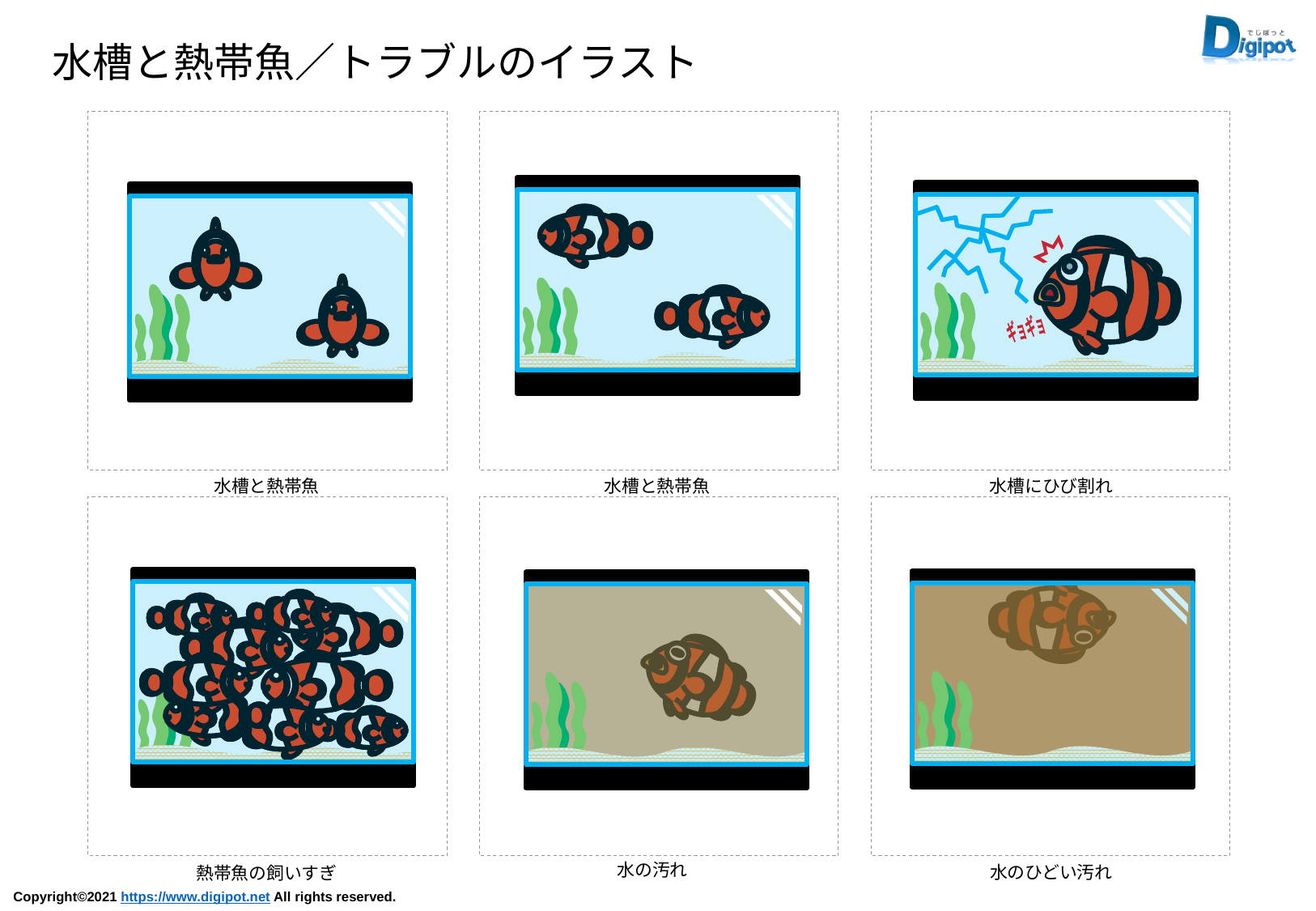

水槽と熱帯魚／トラブルのイラスト

ギョギョ

水槽と熱帯魚
水槽と熱帯魚
水槽にひび割れ

水の汚れ
水のひどい汚れ
熱帯魚の飼いすぎ